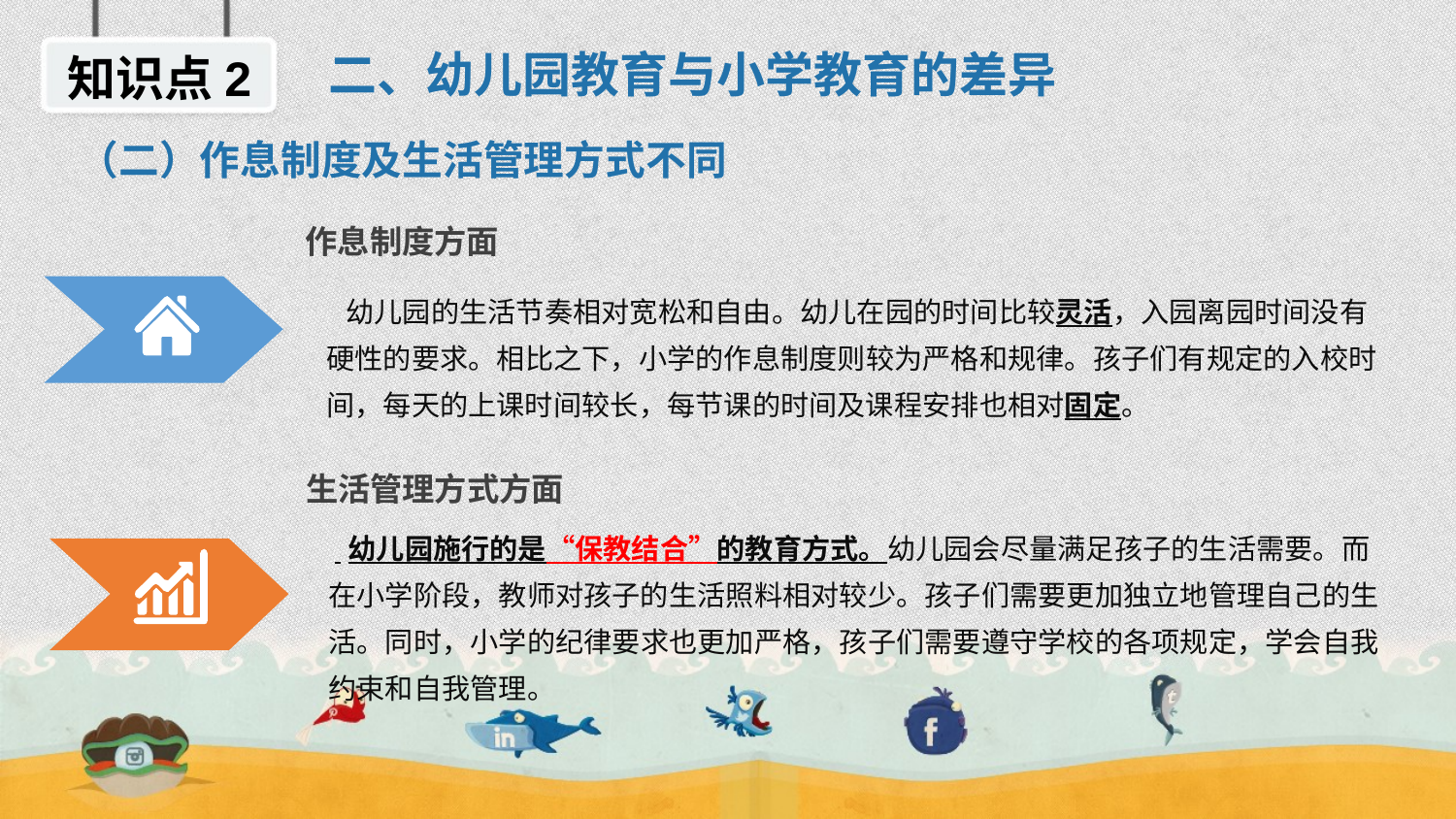

二、幼儿园教育与小学教育的差异
知识点2
（二）作息制度及生活管理方式不同
作息制度方面
  幼儿园的生活节奏相对宽松和自由。幼儿在园的时间比较灵活，入园离园时间没有硬性的要求。相比之下，小学的作息制度则较为严格和规律。孩子们有规定的入校时间，每天的上课时间较长，每节课的时间及课程安排也相对固定。

生活管理方式方面
  幼儿园施行的是“保教结合”的教育方式。幼儿园会尽量满足孩子的生活需要。而在小学阶段，教师对孩子的生活照料相对较少。孩子们需要更加独立地管理自己的生活。同时，小学的纪律要求也更加严格，孩子们需要遵守学校的各项规定，学会自我约束和自我管理。